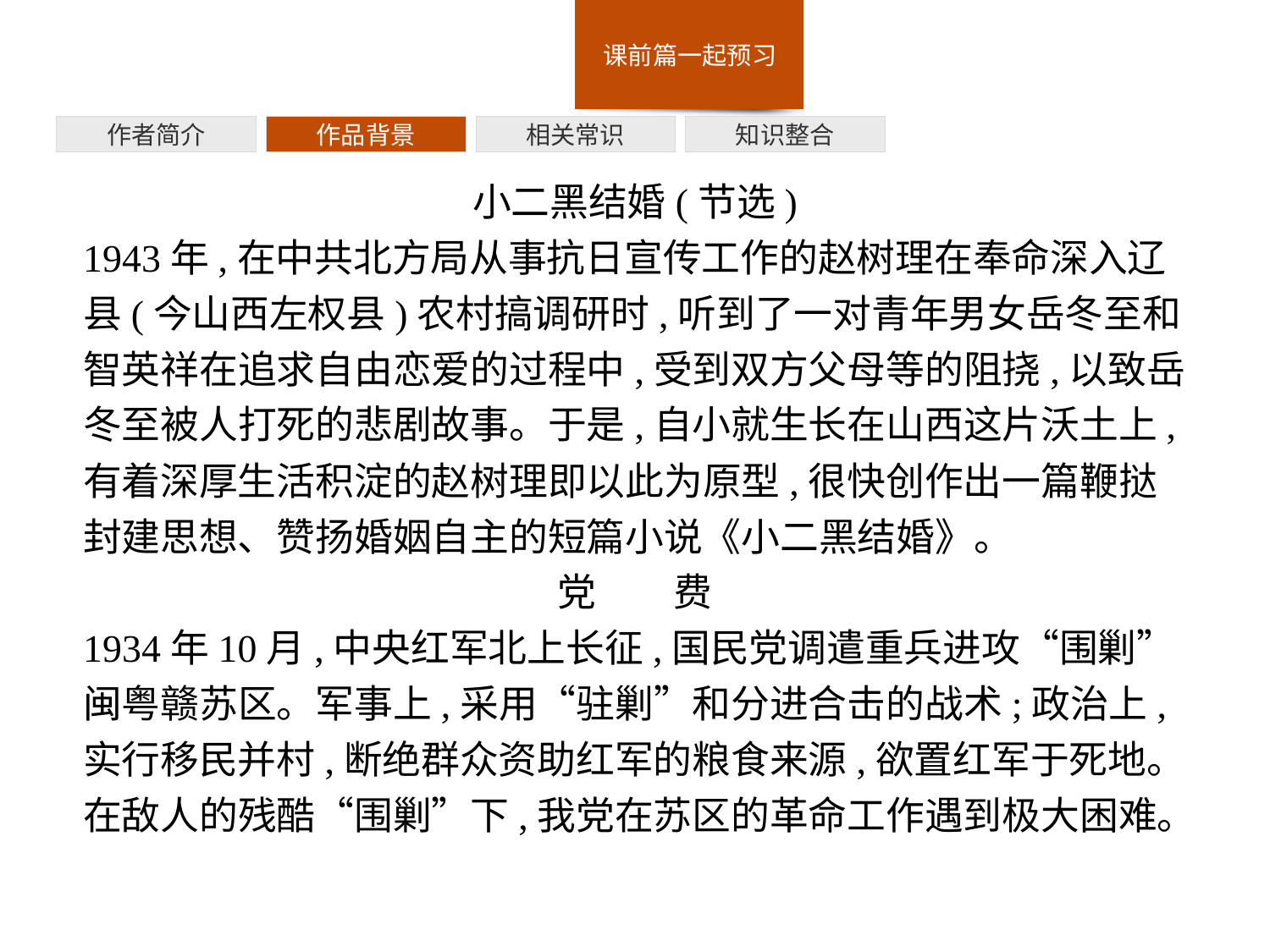

作者简介
作品背景
相关常识
知识整合
小二黑结婚(节选)
1943年,在中共北方局从事抗日宣传工作的赵树理在奉命深入辽县(今山西左权县)农村搞调研时,听到了一对青年男女岳冬至和智英祥在追求自由恋爱的过程中,受到双方父母等的阻挠,以致岳冬至被人打死的悲剧故事。于是,自小就生长在山西这片沃土上,有着深厚生活积淀的赵树理即以此为原型,很快创作出一篇鞭挞封建思想、赞扬婚姻自主的短篇小说《小二黑结婚》。
党　　费
1934年10月,中央红军北上长征,国民党调遣重兵进攻“围剿”闽粤赣苏区。军事上,采用“驻剿”和分进合击的战术;政治上,实行移民并村,断绝群众资助红军的粮食来源,欲置红军于死地。在敌人的残酷“围剿”下,我党在苏区的革命工作遇到极大困难。